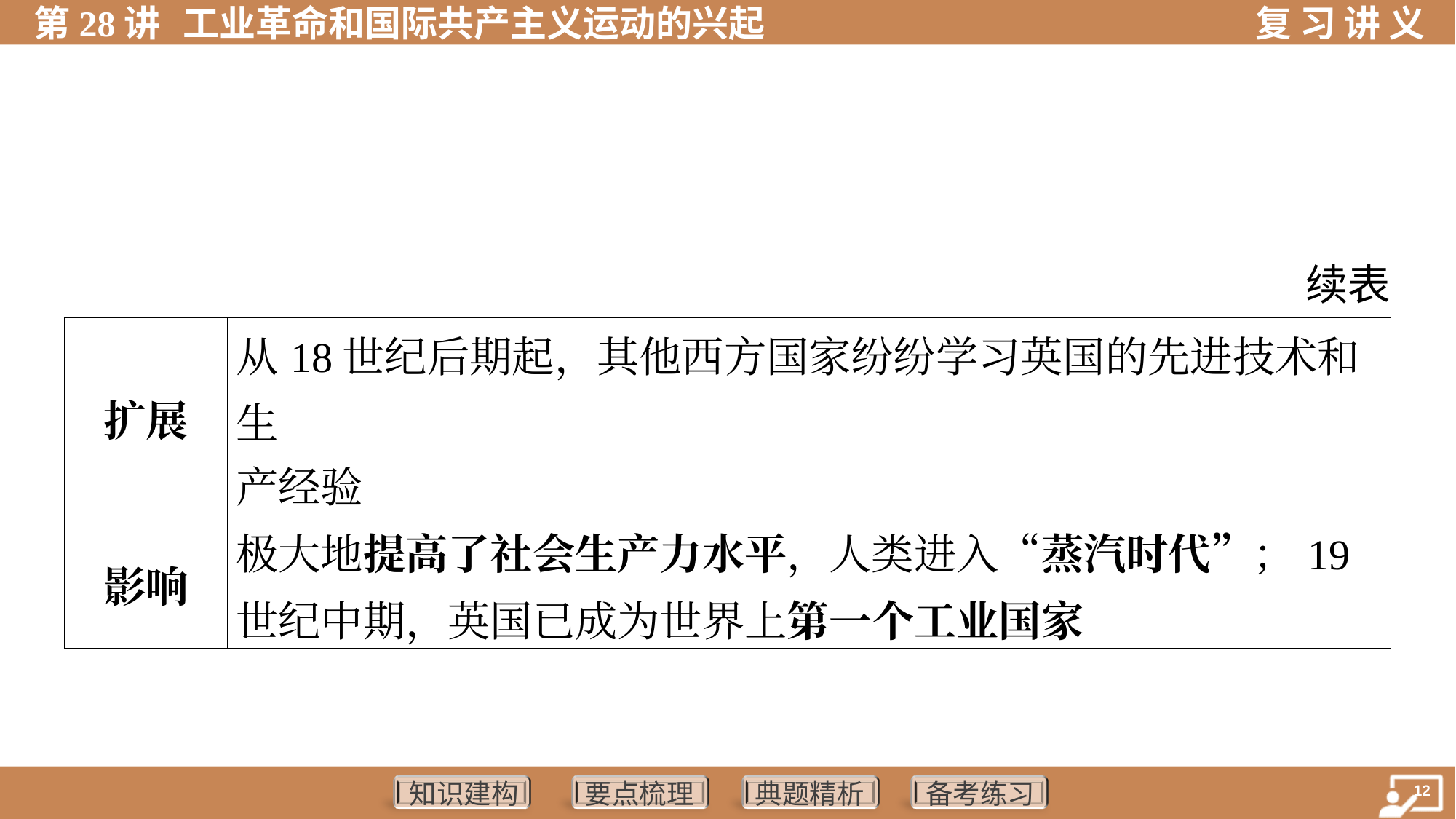

续表
| 扩展 | 从18世纪后期起，其他西方国家纷纷学习英国的先进技术和生 产经验 |  |  |  |
| --- | --- | --- | --- | --- |
| 影响 | 极大地提高了社会生产力水平，人类进入“蒸汽时代”；19世纪中期，英国已成为世界上第一个工业国家 |  |  |  |